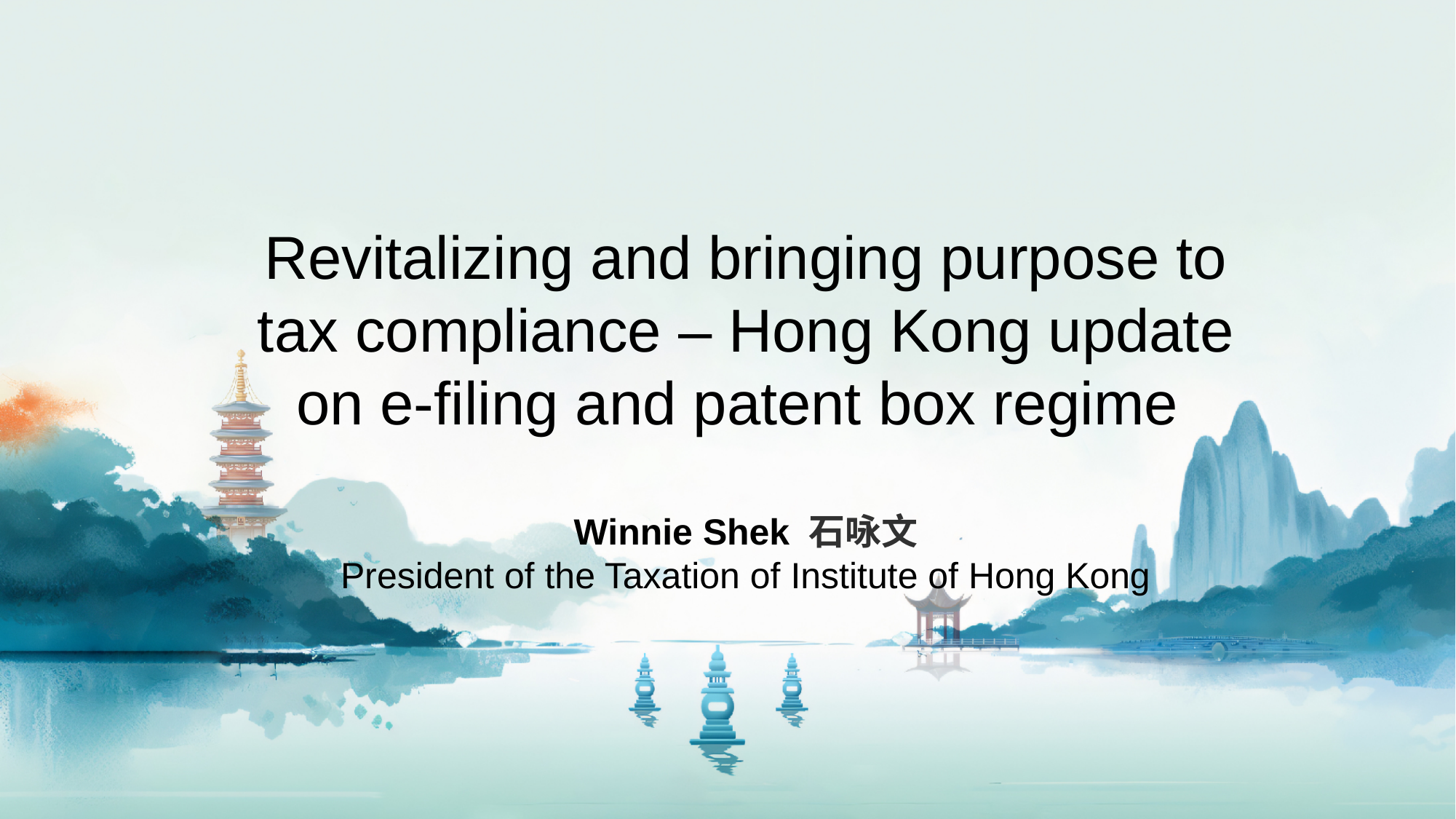

Revitalizing and bringing purpose to tax compliance – Hong Kong update on e-filing and patent box regime
Winnie Shek 石咏文
President of the Taxation of Institute of Hong Kong